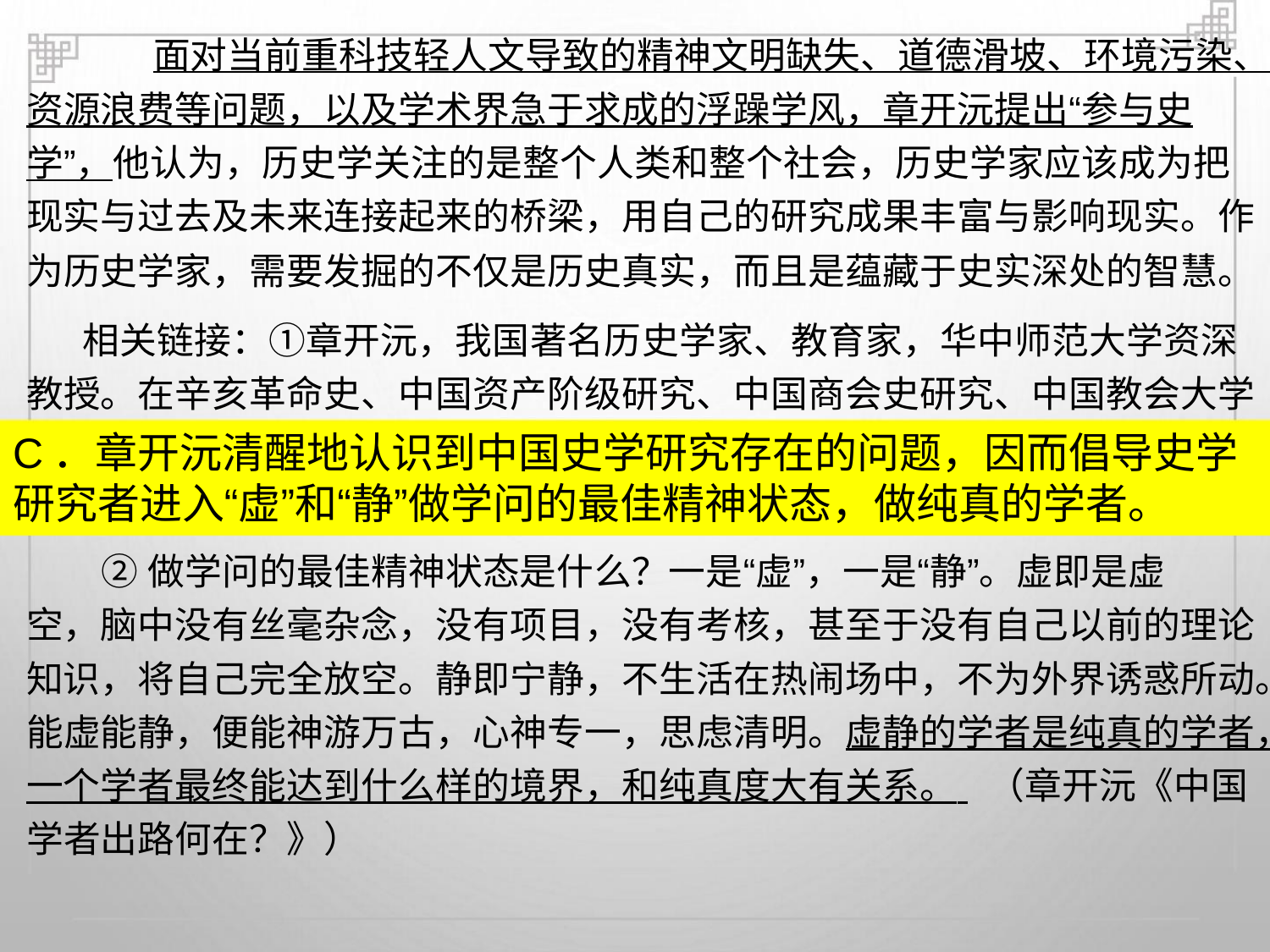

面对当前重科技轻人文导致的精神文明缺失、道德滑坡、环境污染、
资源浪费等问题，以及学术界急于求成的浮躁学风，章开沅提出“参与史
学”，他认为，历史学关注的是整个人类和整个社会，历史学家应该成为把
现实与过去及未来连接起来的桥梁，用自己的研究成果丰富与影响现实。作
为历史学家，需要发掘的不仅是历史真实，而且是蕴藏于史实深处的智慧。
相关链接：①章开沅，我国著名历史学家、教育家，华中师范大学资深
教授。在辛亥革命史、中国资产阶级研究、中国商会史研究、中国教会大学
C．章开沅清醒地认识到中国史学研究存在的问题，因而倡导史学
研究者进入“虚”和“静”做学问的最佳精神状态，做纯真的学者。
②做学问的最佳精神状态是什么？一是“虚”，一是“静”。虚即是虚
空，脑中没有丝毫杂念，没有项目，没有考核，甚至于没有自己以前的理论
知识，将自己完全放空。静即宁静，不生活在热闹场中，不为外界诱惑所动。
能虚能静，便能神游万古，心神专一，思虑清明。虚静的学者是纯真的学者，
一个学者最终能达到什么样的境界，和纯真度大有关系。  （章开沅《中国
学者出路何在？》）